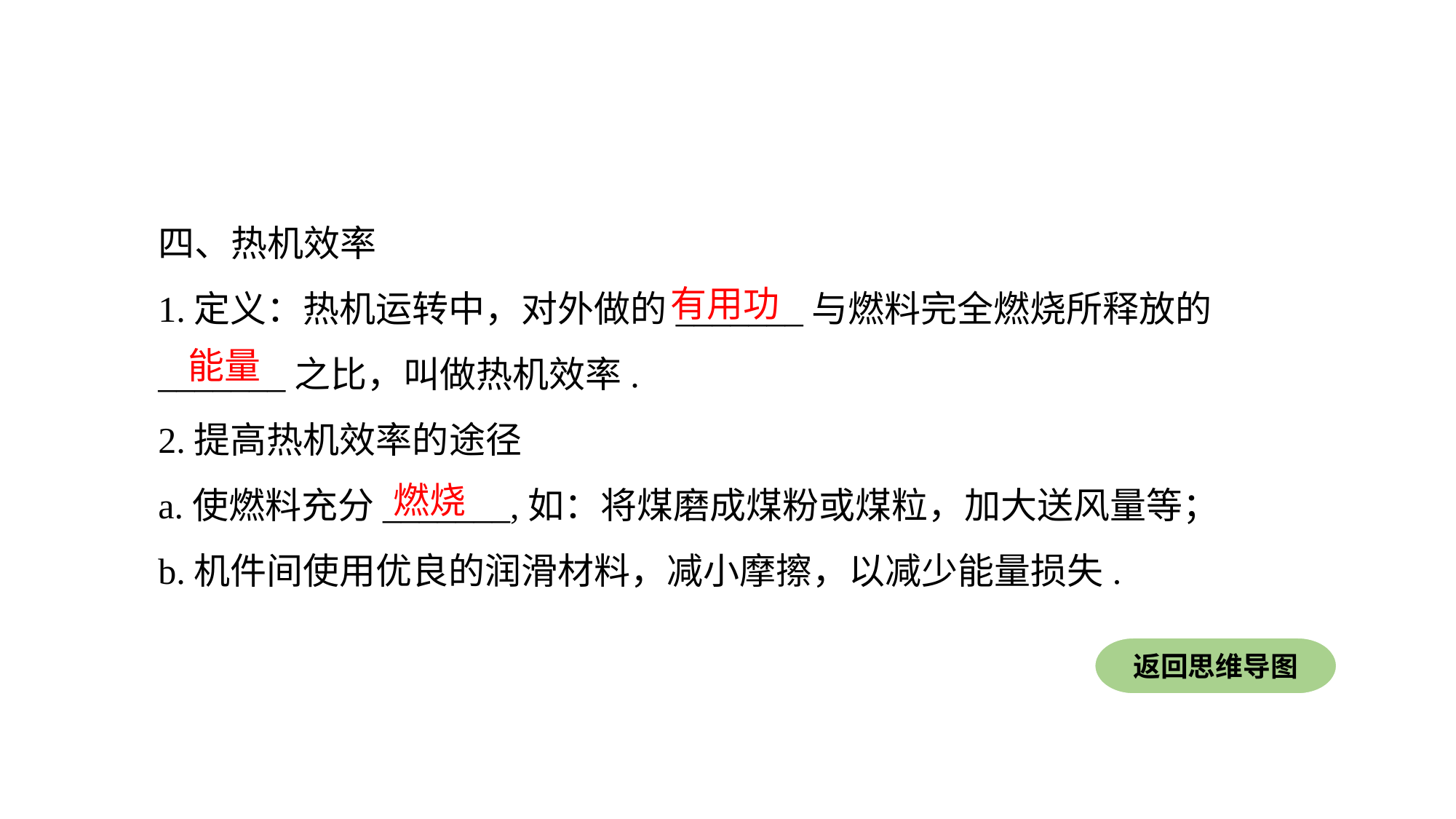

四、热机效率
1.定义：热机运转中，对外做的_______与燃料完全燃烧所释放的_______之比，叫做热机效率.
2.提高热机效率的途径
a.使燃料充分_______,如：将煤磨成煤粉或煤粒，加大送风量等；
b.机件间使用优良的润滑材料，减小摩擦，以减少能量损失.
有用功
能量
燃烧
返回思维导图